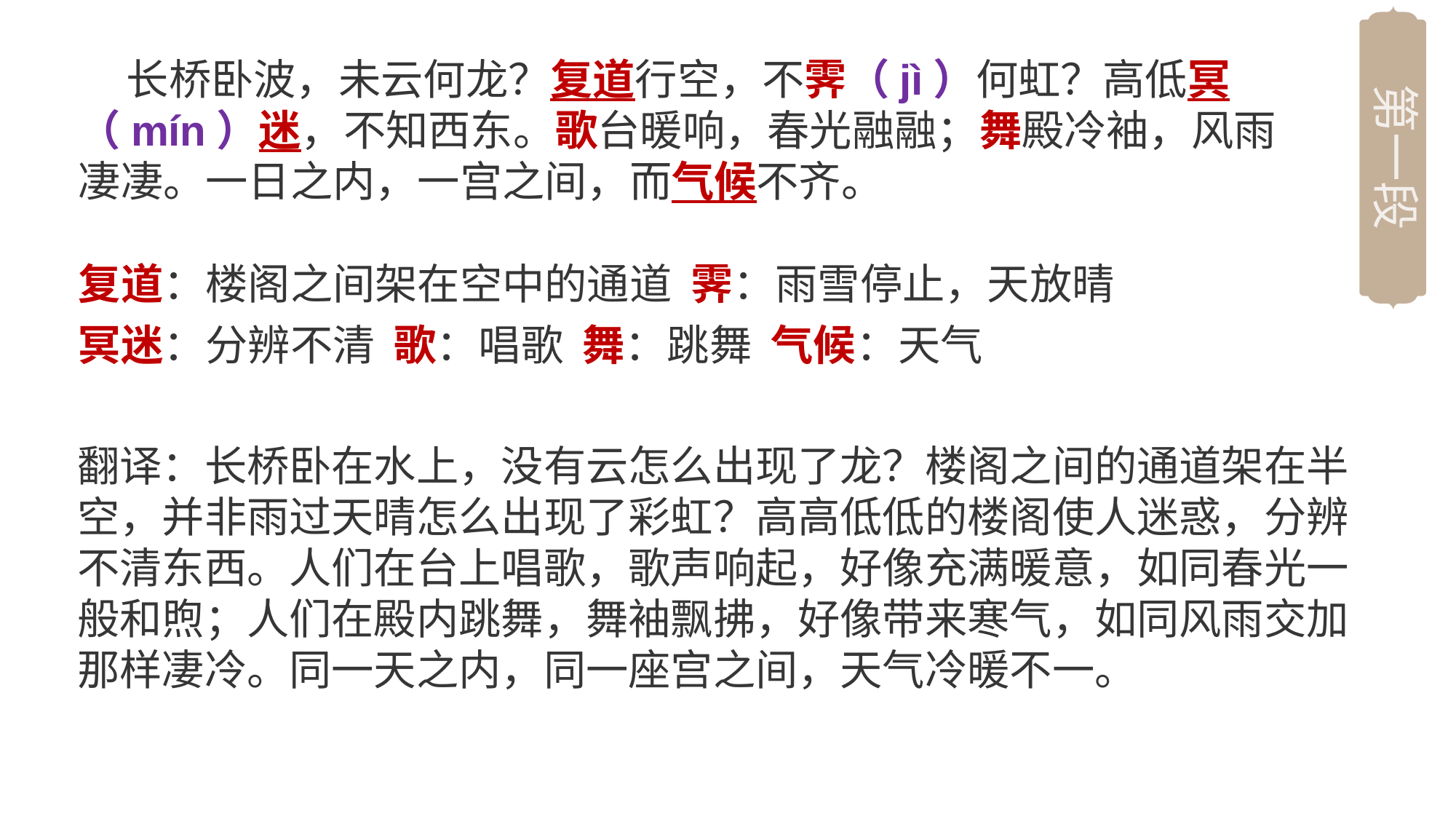

第一段
    长桥卧波，未云何龙？复道行空，不霁（jì）何虹？高低冥（mín）迷，不知西东。歌台暖响，春光融融；舞殿冷袖，风雨凄凄。一日之内，一宫之间，而气候不齐。
复道：楼阁之间架在空中的通道  霁：雨雪停止，天放晴
冥迷：分辨不清  歌：唱歌  舞：跳舞  气候：天气
翻译：长桥卧在水上，没有云怎么出现了龙？楼阁之间的通道架在半空，并非雨过天晴怎么出现了彩虹？高高低低的楼阁使人迷惑，分辨不清东西。人们在台上唱歌，歌声响起，好像充满暖意，如同春光一般和煦；人们在殿内跳舞，舞袖飘拂，好像带来寒气，如同风雨交加那样凄冷。同一天之内，同一座宫之间，天气冷暖不一。